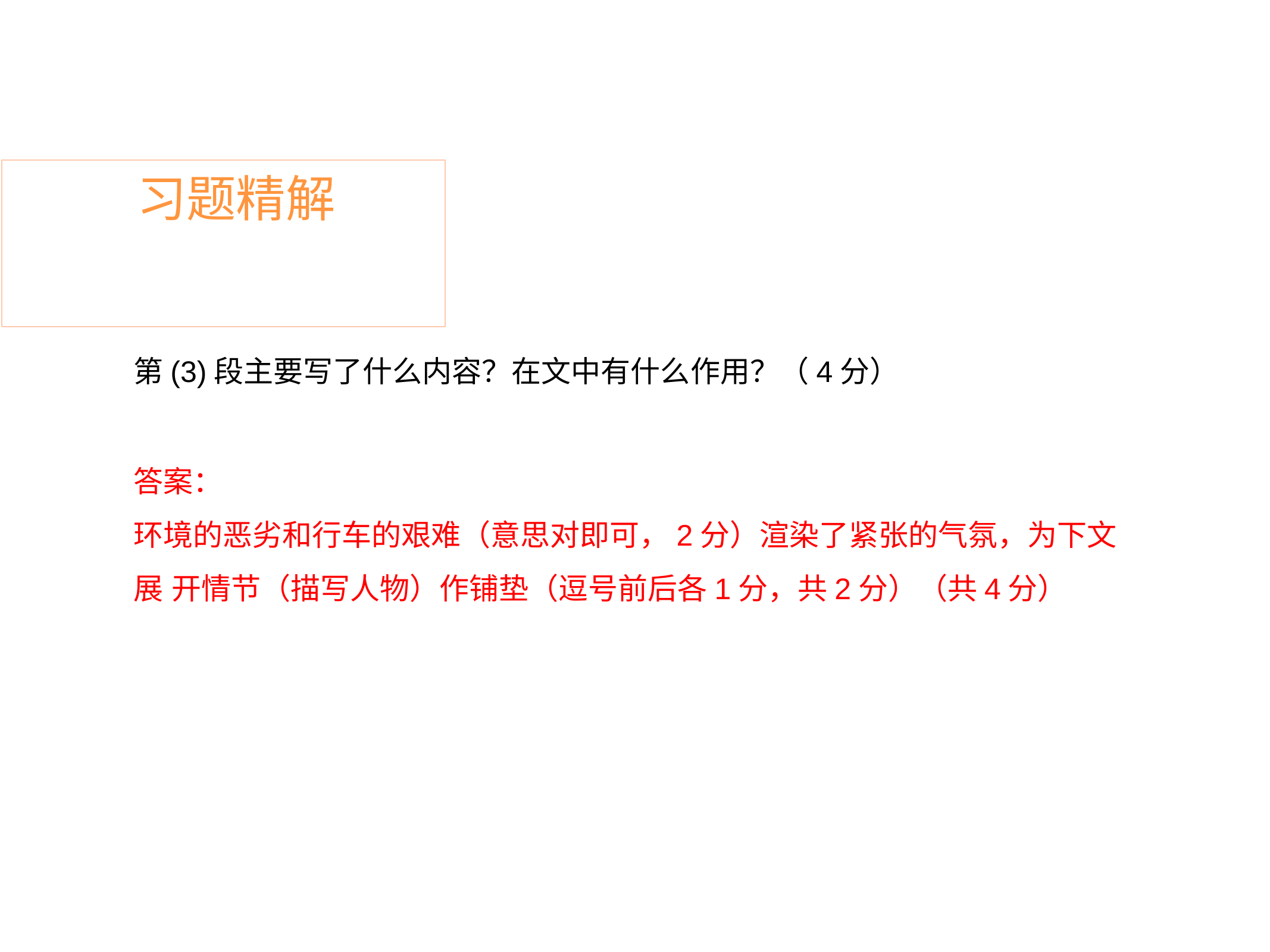

# 习题精解
第(3)段主要写了什么内容？在文中有什么作用？（4分）

答案：
环境的恶劣和行车的艰难（意思对即可，2分）	渲染了紧张的气氛，为下文展 开情节（描写人物）作铺垫（逗号前后各1分，共2分）（共4分）